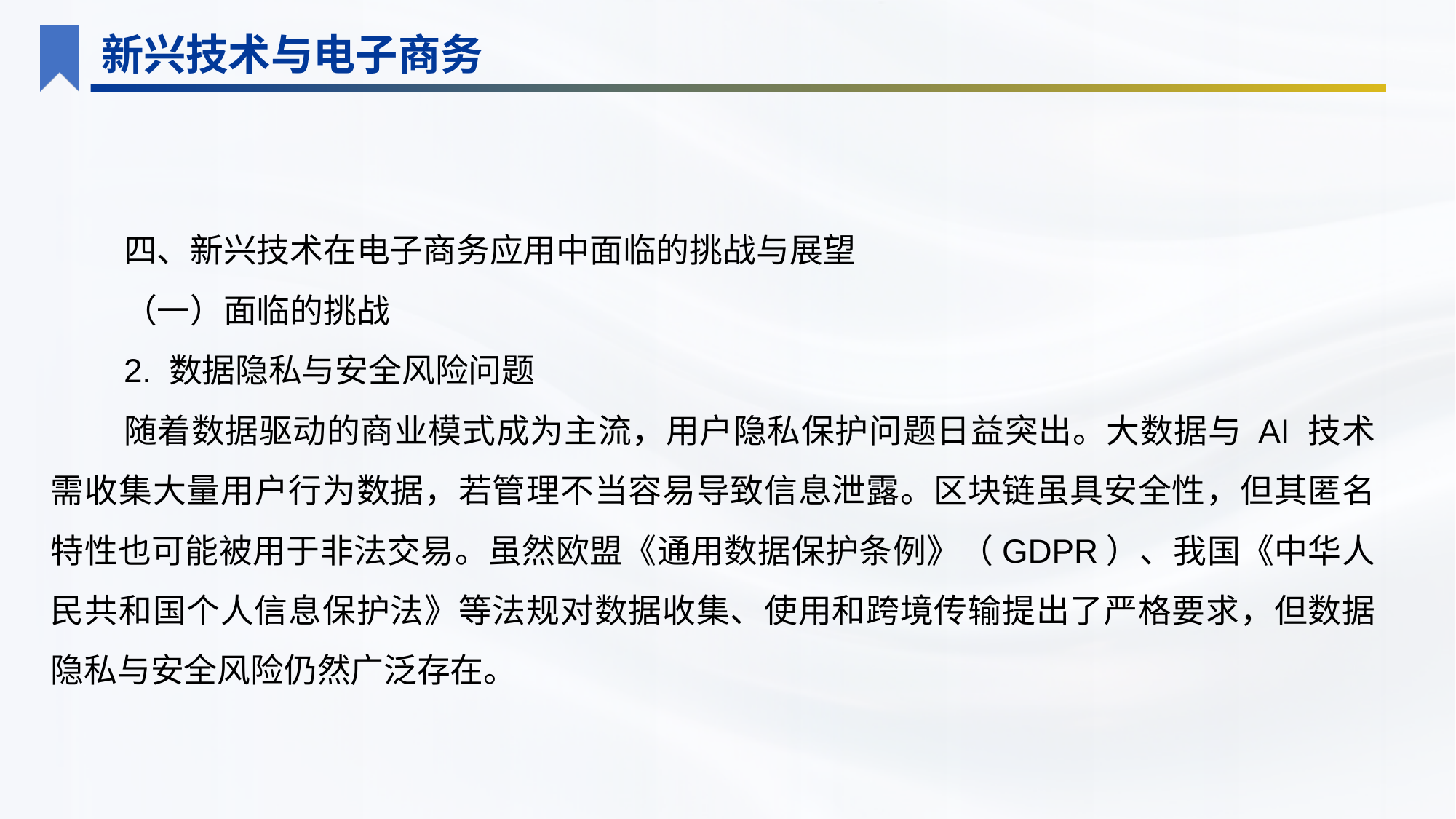

新兴技术与电子商务
四、新兴技术在电子商务应用中面临的挑战与展望
（一）面临的挑战
2. 数据隐私与安全风险问题
随着数据驱动的商业模式成为主流，用户隐私保护问题日益突出。大数据与 AI 技术需收集大量用户行为数据，若管理不当容易导致信息泄露。区块链虽具安全性，但其匿名特性也可能被用于非法交易。虽然欧盟《通用数据保护条例》（GDPR）、我国《中华人民共和国个人信息保护法》等法规对数据收集、使用和跨境传输提出了严格要求，但数据隐私与安全风险仍然广泛存在。